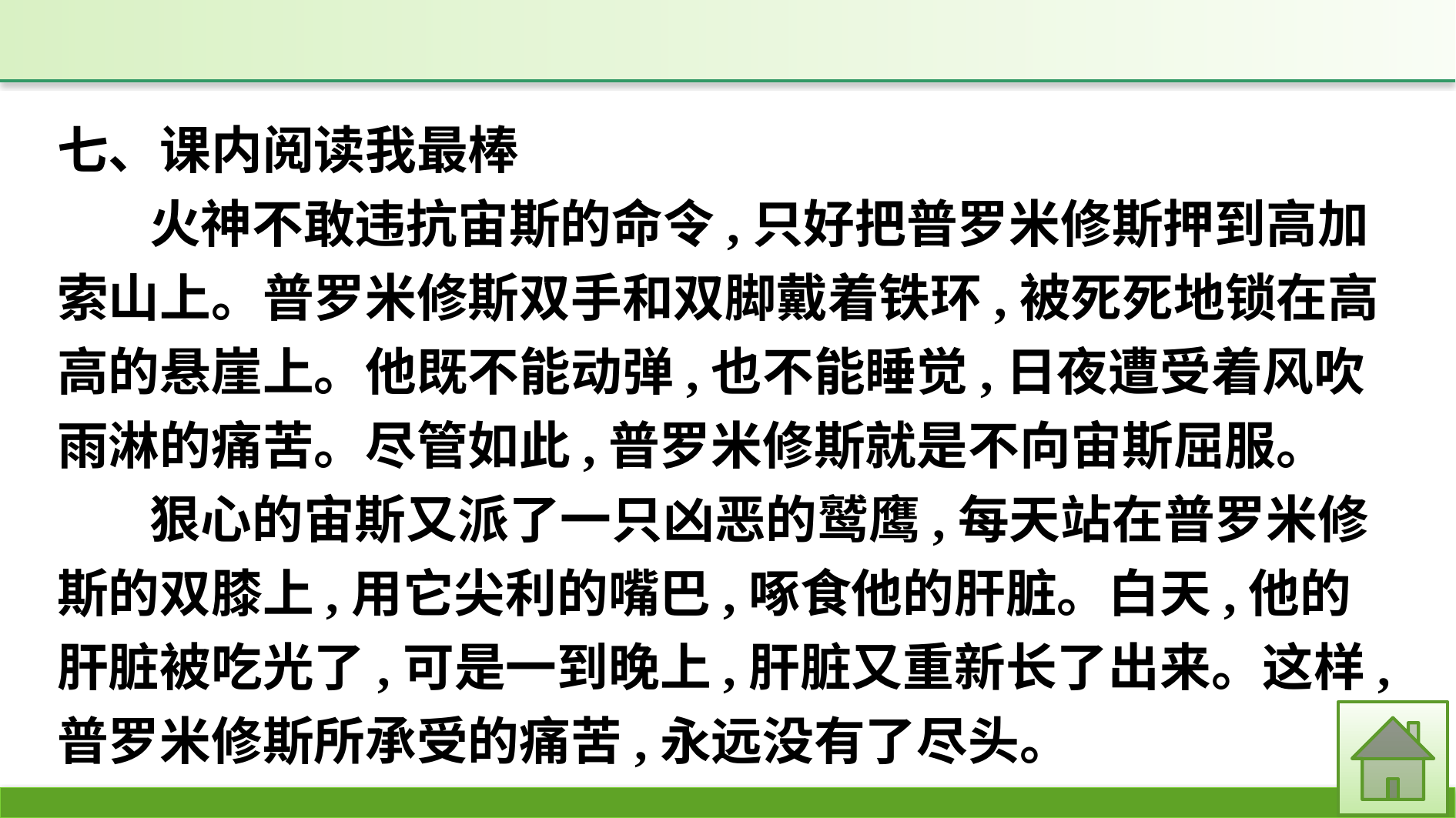

七、课内阅读我最棒
   火神不敢违抗宙斯的命令,只好把普罗米修斯押到高加索山上。普罗米修斯双手和双脚戴着铁环,被死死地锁在高高的悬崖上。他既不能动弹,也不能睡觉,日夜遭受着风吹雨淋的痛苦。尽管如此,普罗米修斯就是不向宙斯屈服。
   狠心的宙斯又派了一只凶恶的鹫鹰,每天站在普罗米修斯的双膝上,用它尖利的嘴巴,啄食他的肝脏。白天,他的肝脏被吃光了,可是一到晚上,肝脏又重新长了出来。这样,普罗米修斯所承受的痛苦,永远没有了尽头。